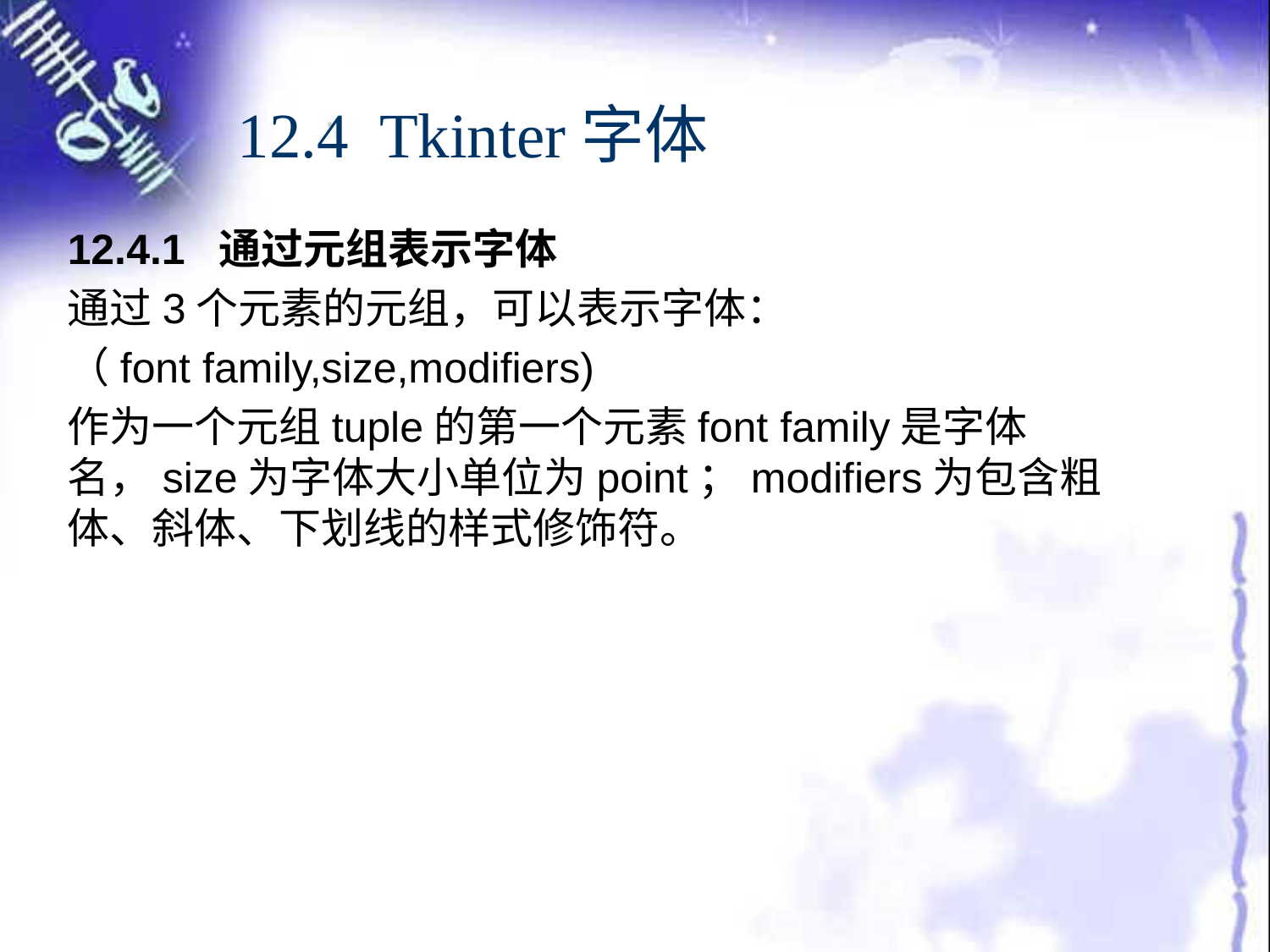

# 12.4  Tkinter字体
12.4.1  通过元组表示字体
通过3个元素的元组，可以表示字体：
（font family,size,modifiers)
作为一个元组tuple的第一个元素font family是字体名，size为字体大小单位为point；modifiers为包含粗体、斜体、下划线的样式修饰符。